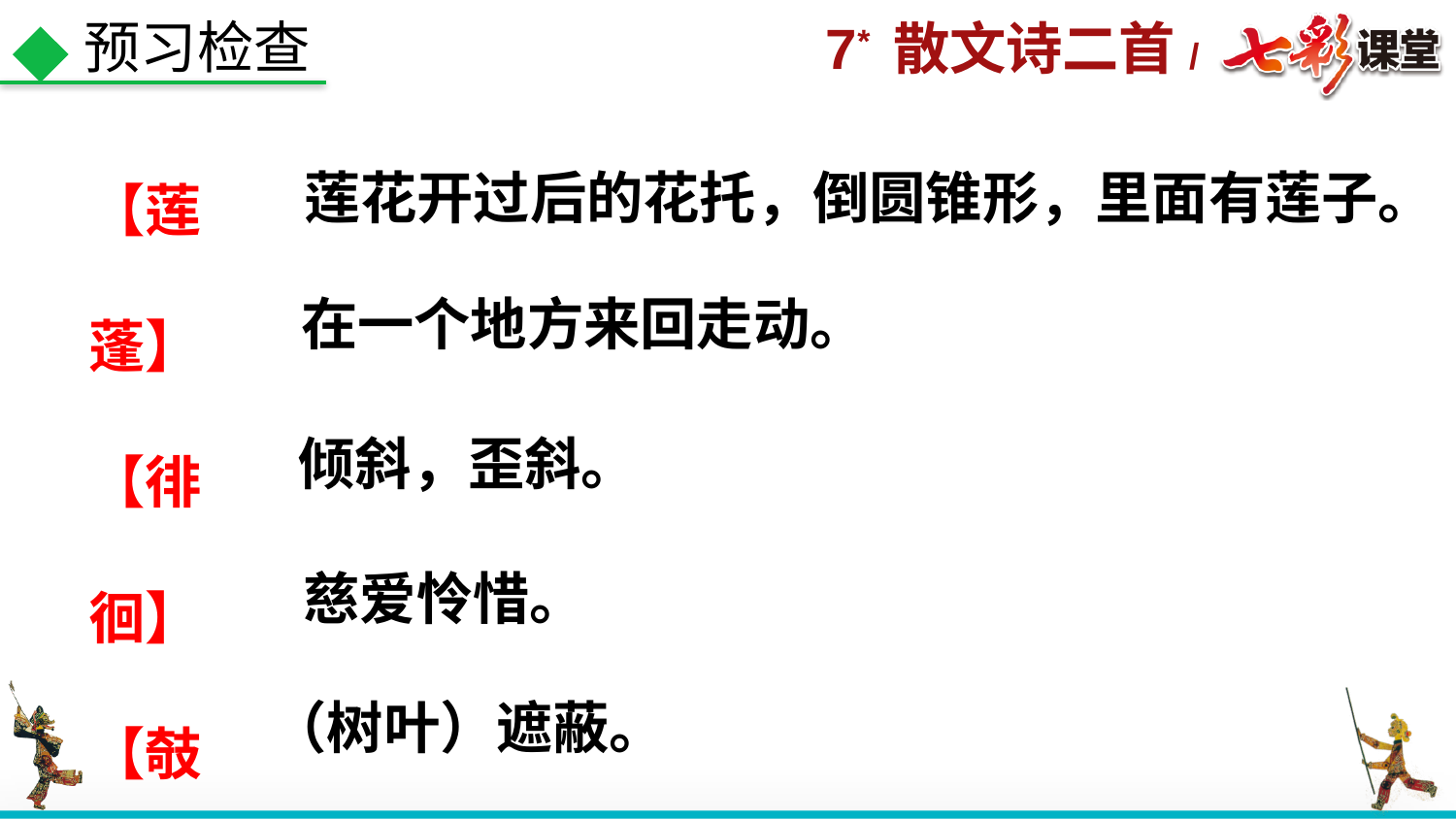

预习检查

【莲蓬】
【徘徊】
【攲斜】
【慈怜】
【荫蔽】
莲花开过后的花托，倒圆锥形，里面有莲子。
在一个地方来回走动。
倾斜，歪斜。
慈爱怜惜。
（树叶）遮蔽。